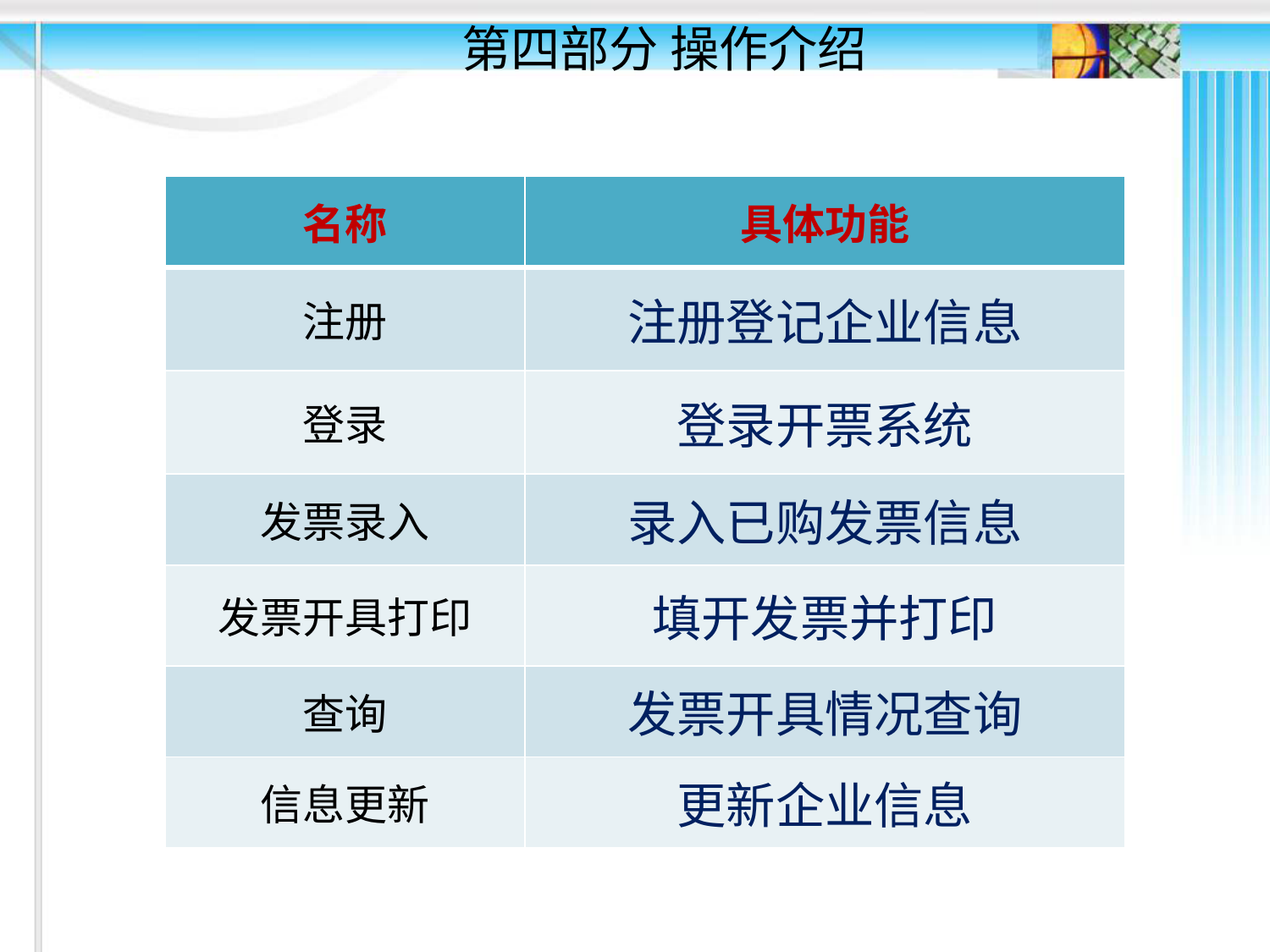

# 第四部分 操作介绍
| 名称 | 具体功能 |
| --- | --- |
| 注册 | 注册登记企业信息 |
| 登录 | 登录开票系统 |
| 发票录入 | 录入已购发票信息 |
| 发票开具打印 | 填开发票并打印 |
| 查询 | 发票开具情况查询 |
| 信息更新 | 更新企业信息 |